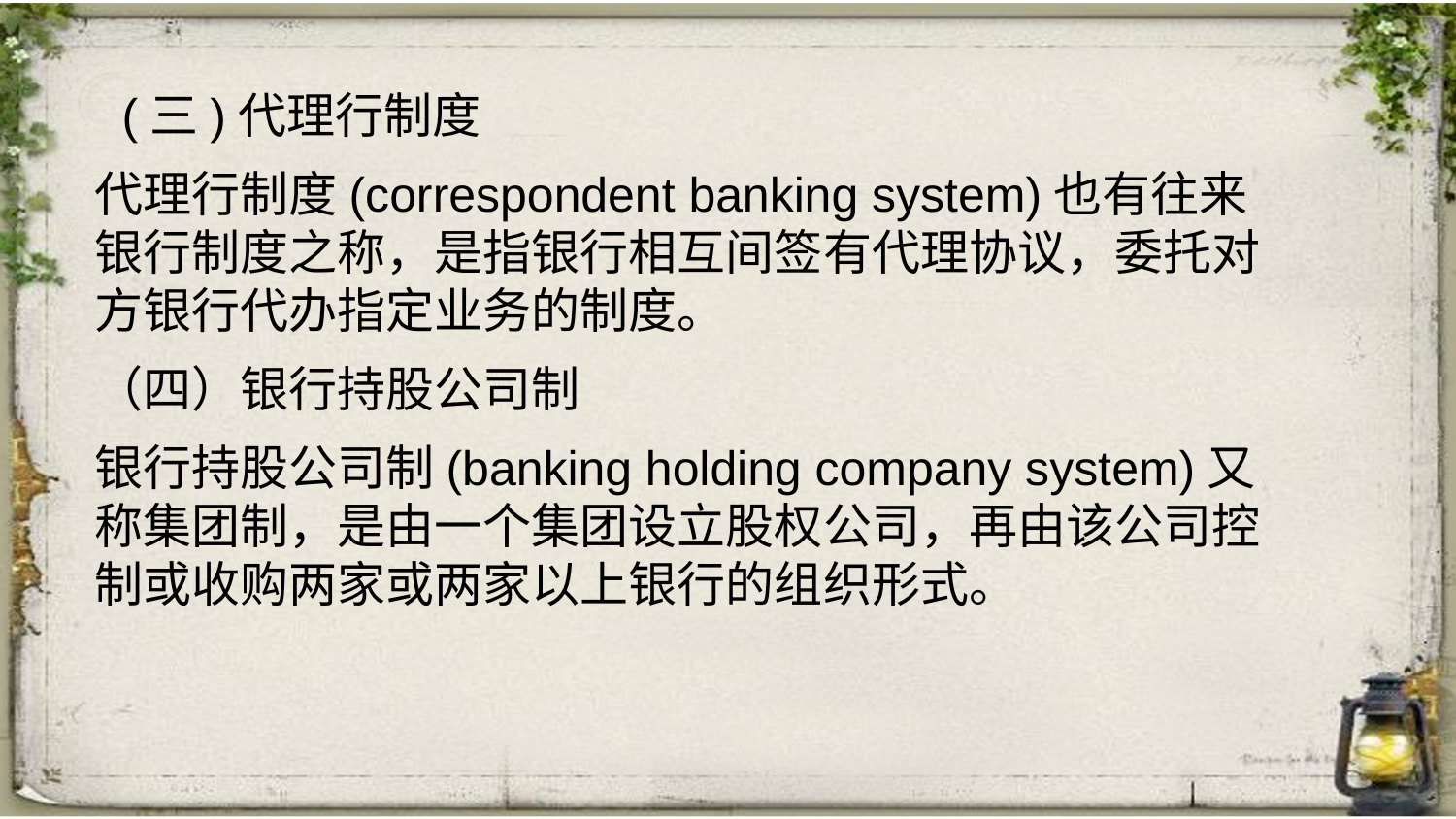

(三)代理行制度
代理行制度(correspondent banking system)也有往来银行制度之称，是指银行相互间签有代理协议，委托对方银行代办指定业务的制度。
（四）银行持股公司制
银行持股公司制(banking holding company system)又称集团制，是由一个集团设立股权公司，再由该公司控制或收购两家或两家以上银行的组织形式。